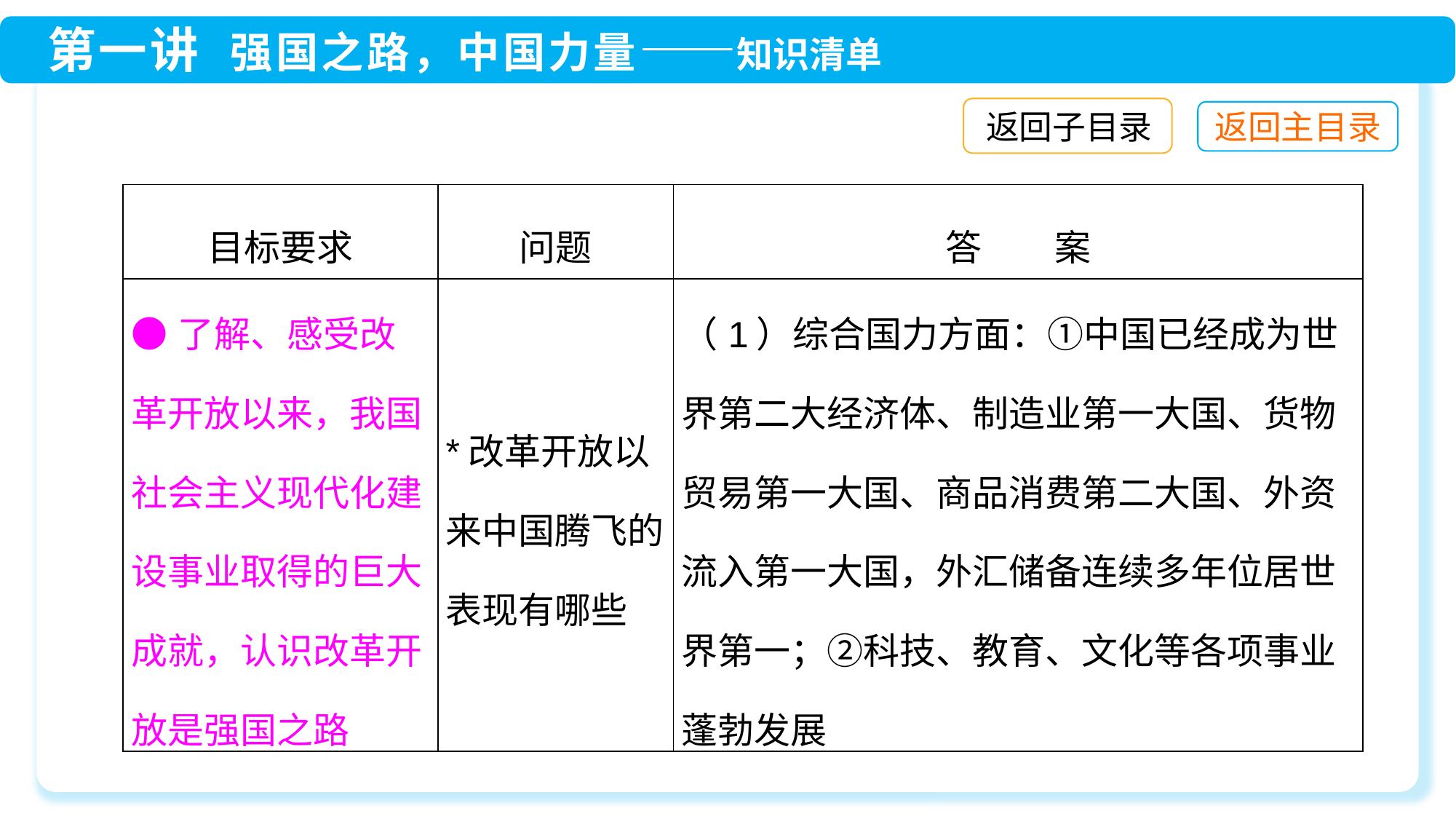

返回子目录
| 目标要求 | 问题 | 答　　案 |
| --- | --- | --- |
| ●了解、感受改革开放以来，我国社会主义现代化建设事业取得的巨大成就，认识改革开放是强国之路 | \*改革开放以来中国腾飞的表现有哪些 | （1）综合国力方面：①中国已经成为世界第二大经济体、制造业第一大国、货物贸易第一大国、商品消费第二大国、外资流入第一大国，外汇储备连续多年位居世界第一；②科技、教育、文化等各项事业蓬勃发展 |